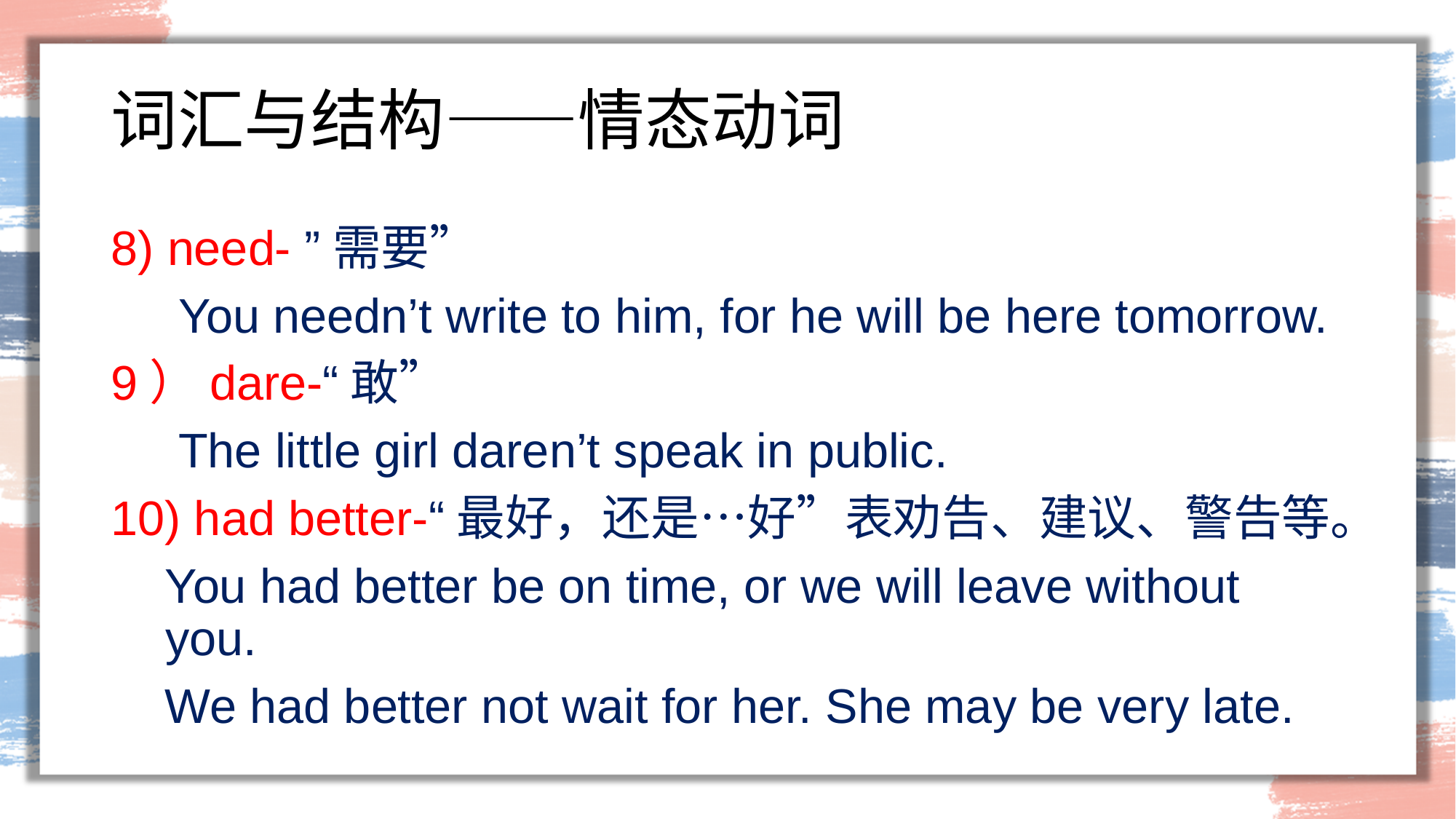

# 词汇与结构——情态动词
8) need- ”需要”
     You needn’t write to him, for he will be here tomorrow.
9）dare-“敢”
     The little girl daren’t speak in public.
10) had better-“最好，还是…好”表劝告、建议、警告等。
    You had better be on time, or we will leave without you.
    We had better not wait for her. She may be very late.